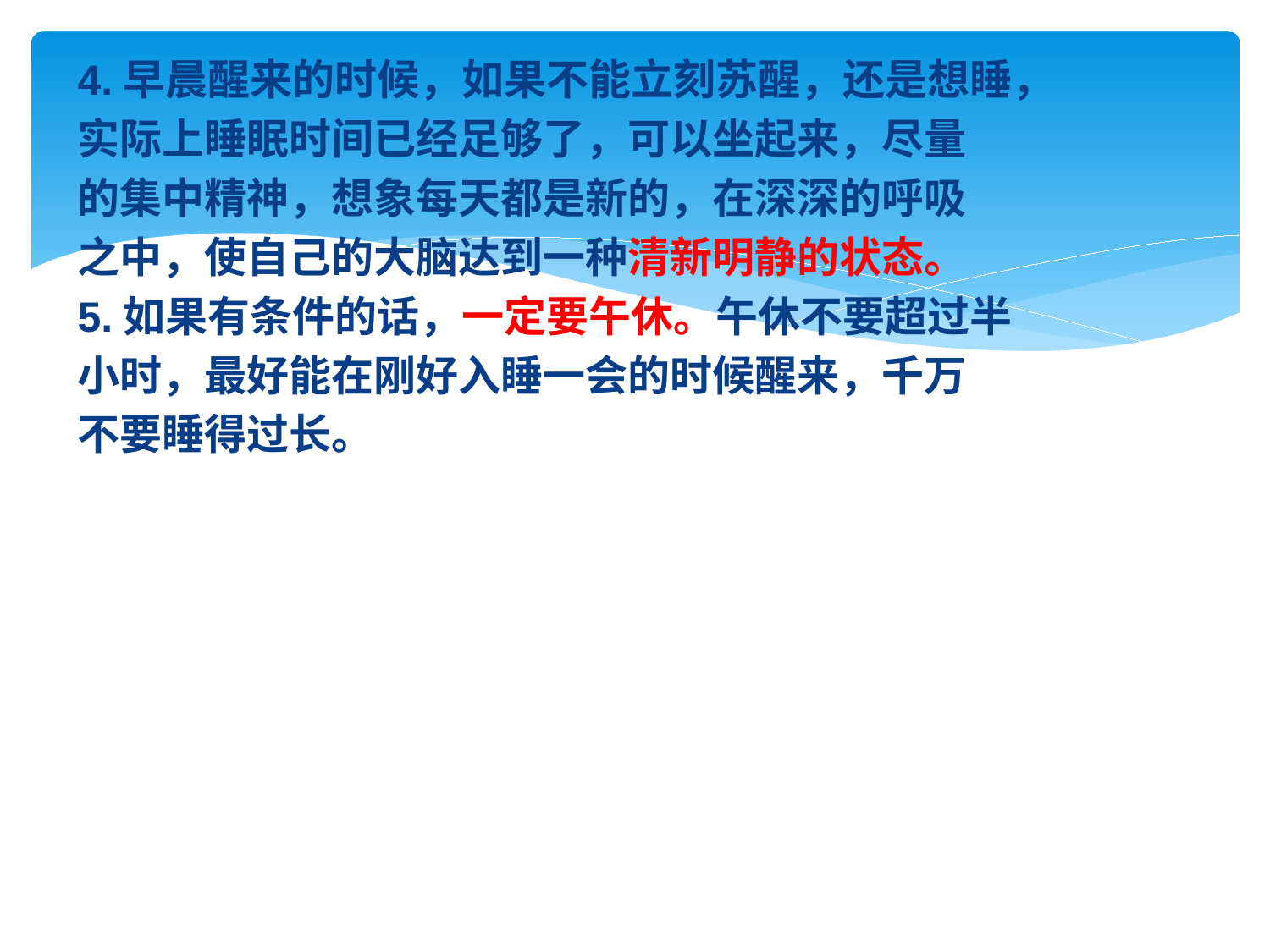

4.早晨醒来的时候，如果不能立刻苏醒，还是想睡，
实际上睡眠时间已经足够了，可以坐起来，尽量
的集中精神，想象每天都是新的，在深深的呼吸
之中，使自己的大脑达到一种清新明静的状态。
5.如果有条件的话，一定要午休。午休不要超过半
小时，最好能在刚好入睡一会的时候醒来，千万
不要睡得过长。